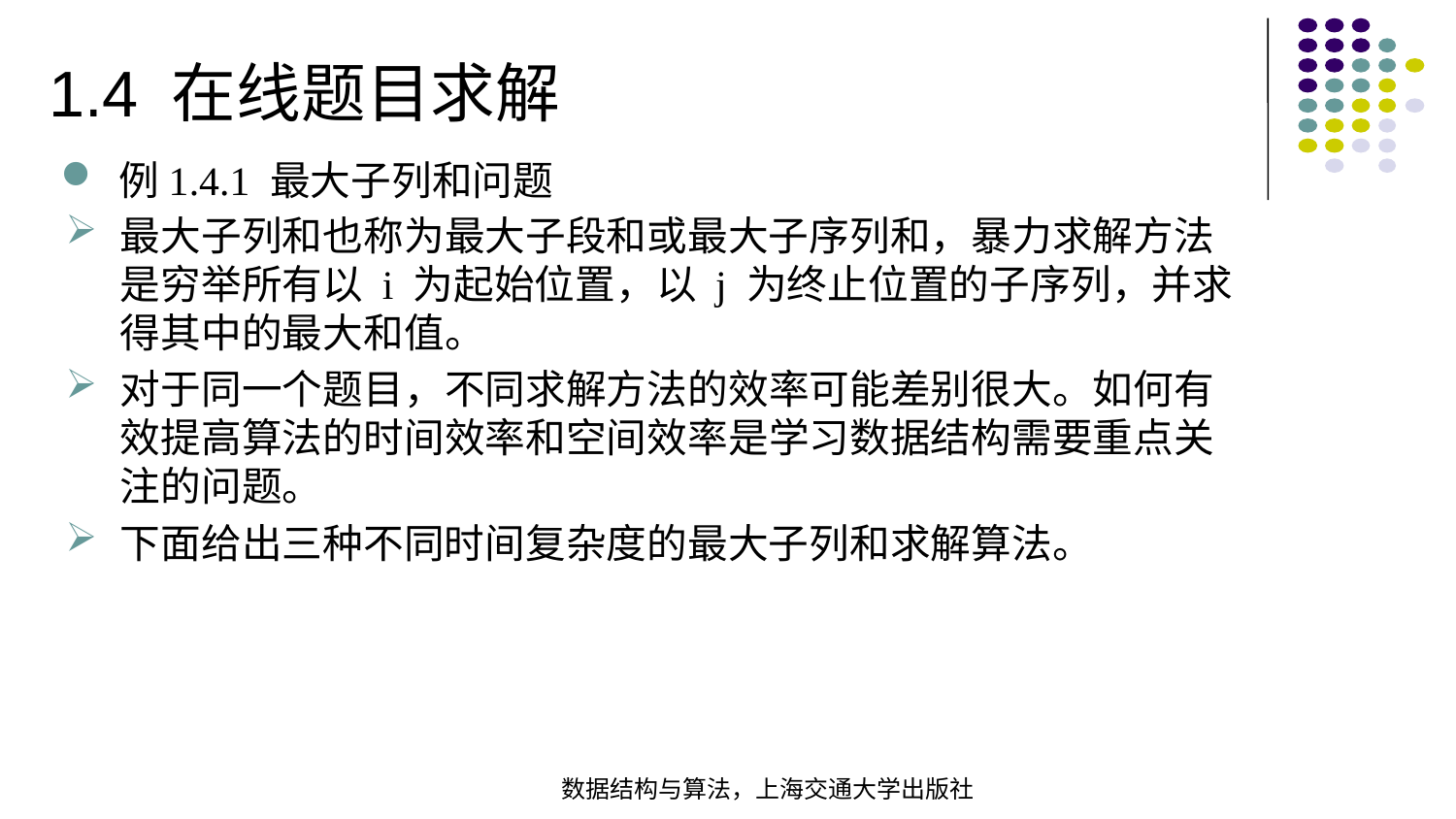

1.4 在线题目求解
例1.4.1 最大子列和问题
最大子列和也称为最大子段和或最大子序列和，暴力求解方法是穷举所有以 i 为起始位置，以 j 为终止位置的子序列，并求得其中的最大和值。
对于同一个题目，不同求解方法的效率可能差别很大。如何有效提高算法的时间效率和空间效率是学习数据结构需要重点关注的问题。
下面给出三种不同时间复杂度的最大子列和求解算法。